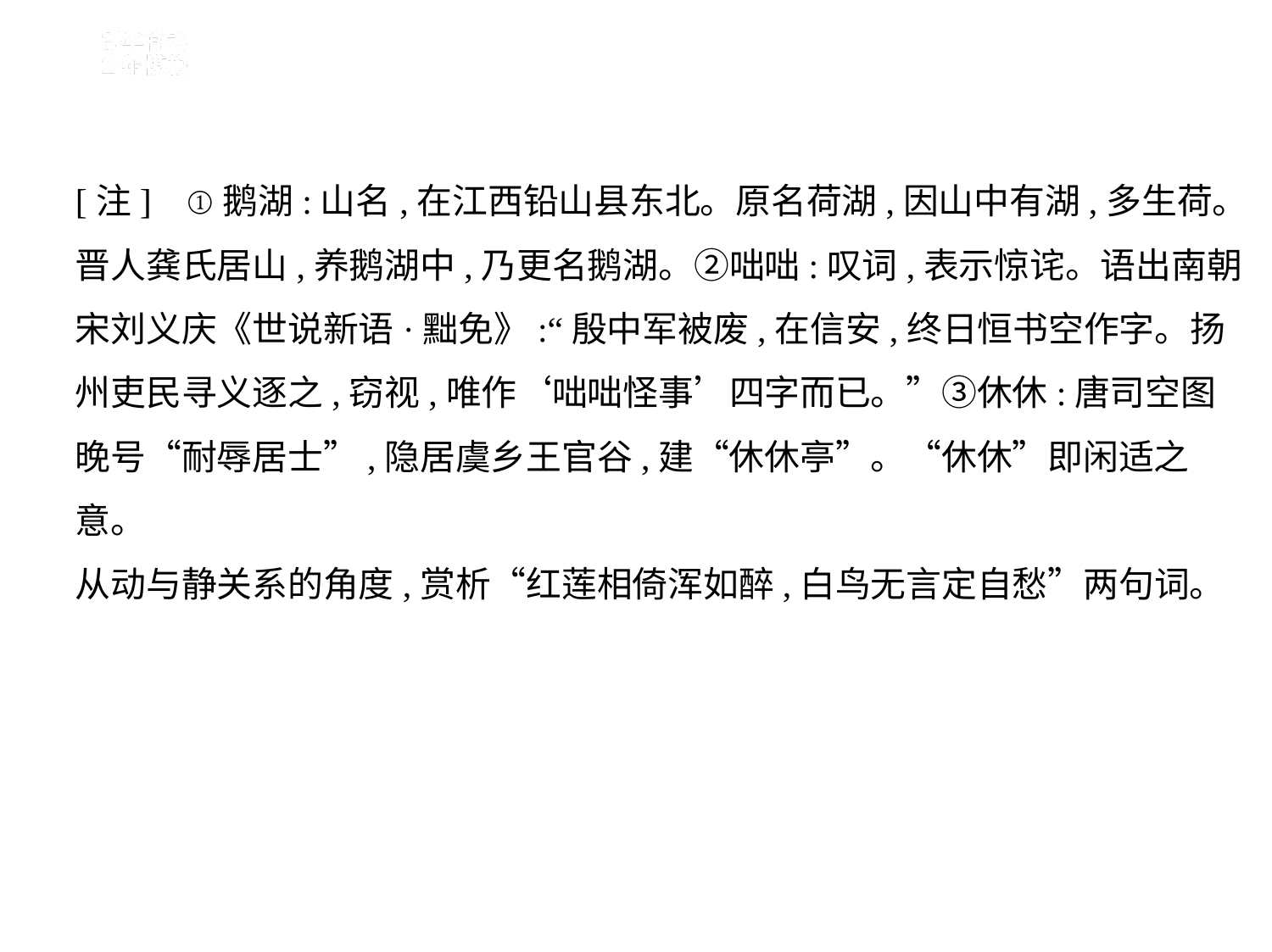

[注]    ①鹅湖:山名,在江西铅山县东北。原名荷湖,因山中有湖,多生荷。
晋人龚氏居山,养鹅湖中,乃更名鹅湖。②咄咄:叹词,表示惊诧。语出南朝
宋刘义庆《世说新语·黜免》:“殷中军被废,在信安,终日恒书空作字。扬
州吏民寻义逐之,窃视,唯作‘咄咄怪事’四字而已。”③休休:唐司空图
晚号“耐辱居士”,隐居虞乡王官谷,建“休休亭”。“休休”即闲适之
意。
从动与静关系的角度,赏析“红莲相倚浑如醉,白鸟无言定自愁”两句词。